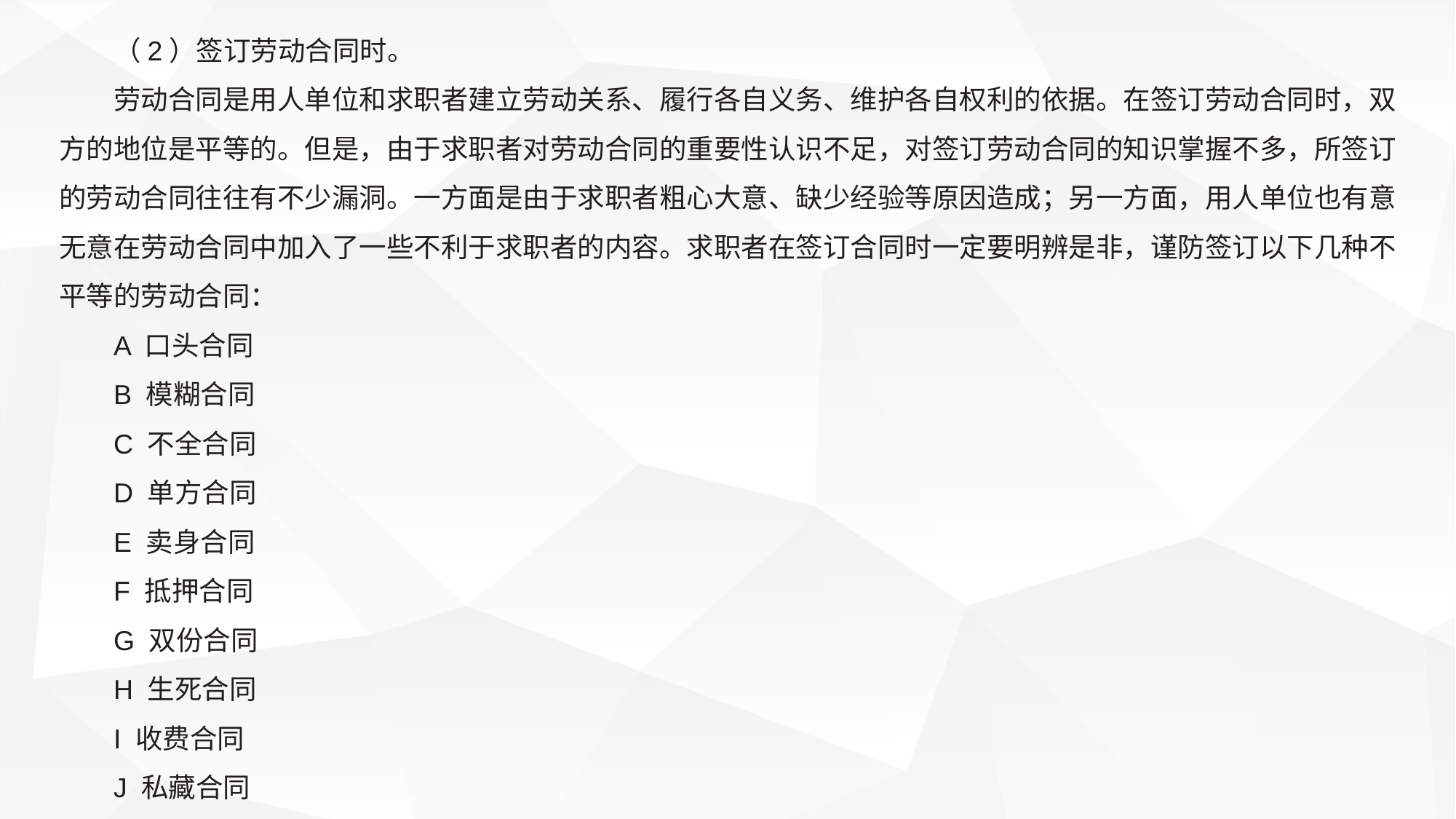

（2）签订劳动合同时。
劳动合同是用人单位和求职者建立劳动关系、履行各自义务、维护各自权利的依据。在签订劳动合同时，双方的地位是平等的。但是，由于求职者对劳动合同的重要性认识不足，对签订劳动合同的知识掌握不多，所签订的劳动合同往往有不少漏洞。一方面是由于求职者粗心大意、缺少经验等原因造成；另一方面，用人单位也有意无意在劳动合同中加入了一些不利于求职者的内容。求职者在签订合同时一定要明辨是非，谨防签订以下几种不平等的劳动合同：
A 口头合同
B 模糊合同
C 不全合同
D 单方合同
E 卖身合同
F 抵押合同
G 双份合同
H 生死合同
I 收费合同
J 私藏合同